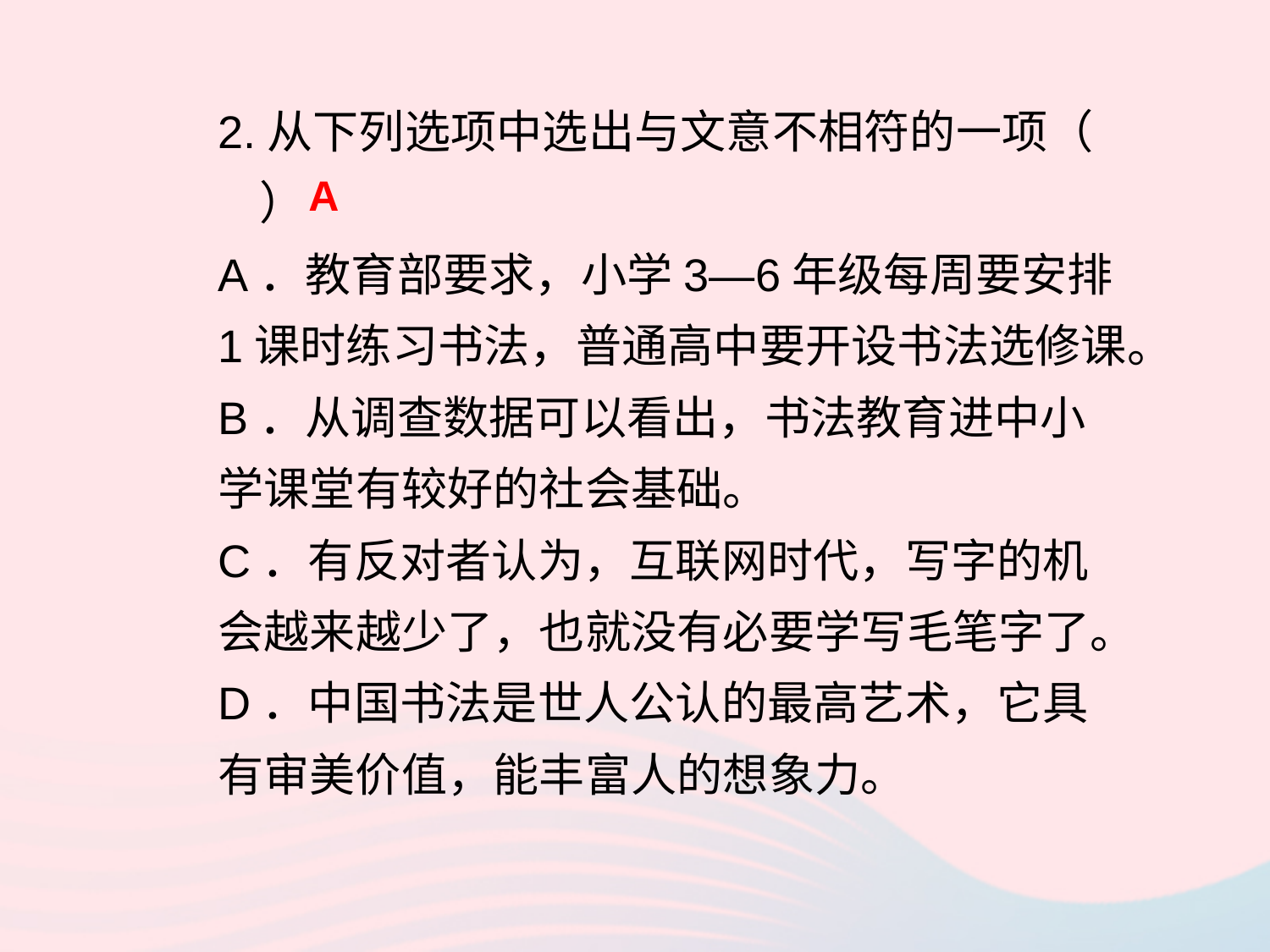

2.从下列选项中选出与文意不相符的一项（        ）
A．教育部要求，小学3—6年级每周要安排1课时练习书法，普通高中要开设书法选修课。
B．从调查数据可以看出，书法教育进中小学课堂有较好的社会基础。
C．有反对者认为，互联网时代，写字的机会越来越少了，也就没有必要学写毛笔字了。
D．中国书法是世人公认的最高艺术，它具有审美价值，能丰富人的想象力。
A